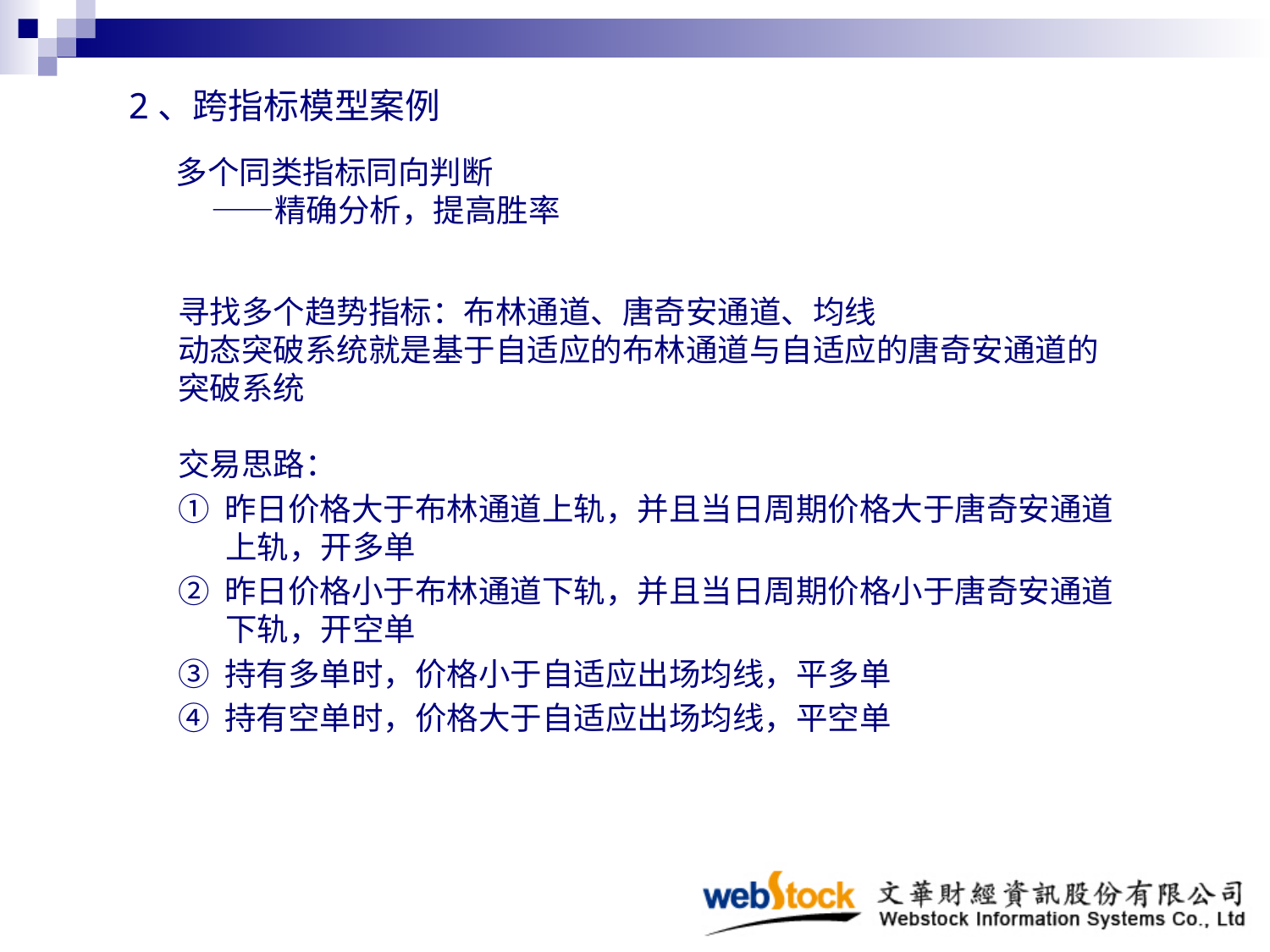

2、跨指标模型案例
# 多个同类指标同向判断 ——精确分析，提高胜率

寻找多个趋势指标：布林通道、唐奇安通道、均线
动态突破系统就是基于自适应的布林通道与自适应的唐奇安通道的突破系统

交易思路：
① 昨日价格大于布林通道上轨，并且当日周期价格大于唐奇安通道上轨，开多单
② 昨日价格小于布林通道下轨，并且当日周期价格小于唐奇安通道下轨，开空单
③ 持有多单时，价格小于自适应出场均线，平多单
④ 持有空单时，价格大于自适应出场均线，平空单